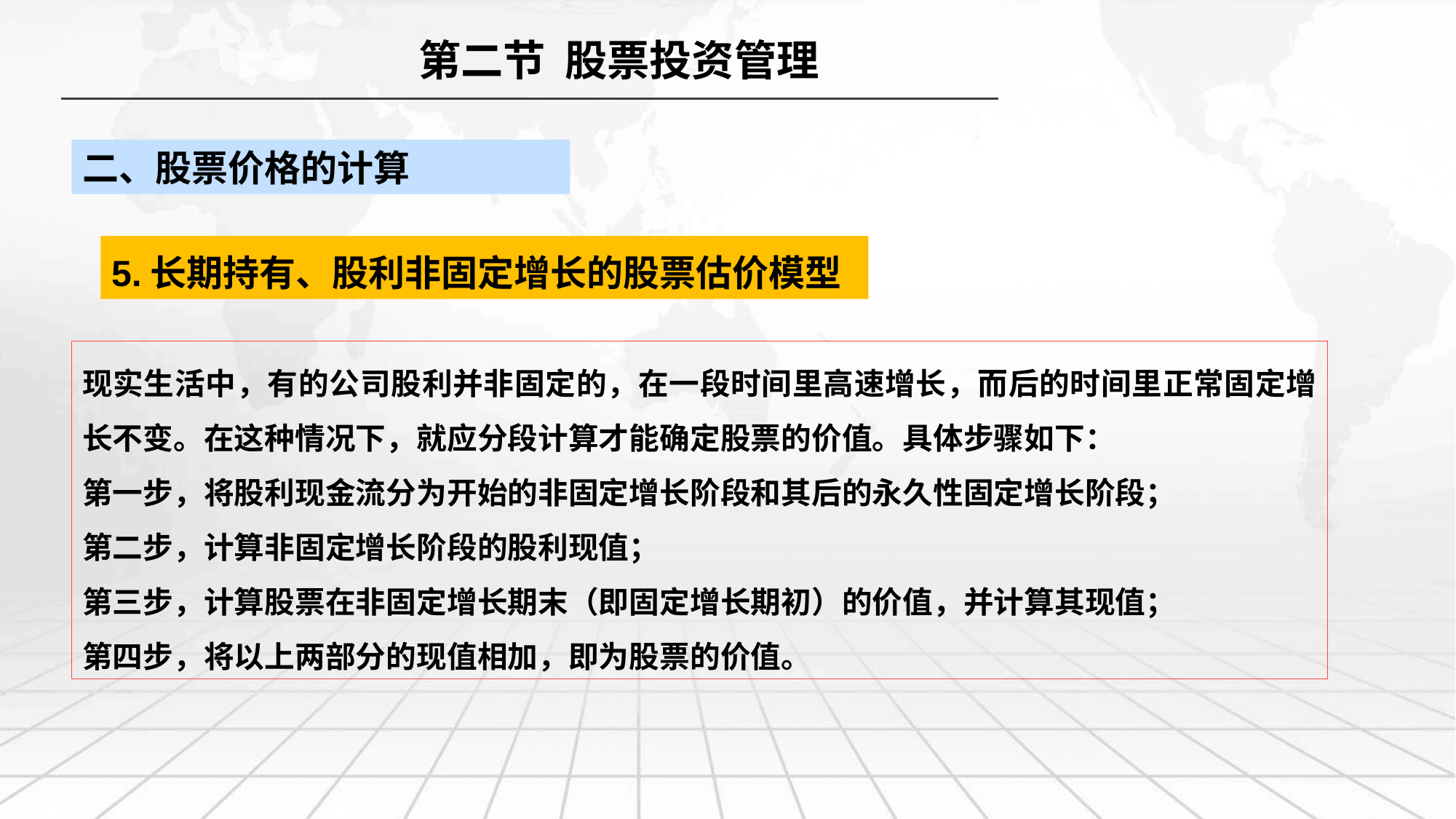

第二节  股票投资管理
二、股票价格的计算
5.长期持有、股利非固定增长的股票估价模型

现实生活中，有的公司股利并非固定的，在一段时间里高速增长，而后的时间里正常固定增长不变。在这种情况下，就应分段计算才能确定股票的价值。具体步骤如下：
第一步，将股利现金流分为开始的非固定增长阶段和其后的永久性固定增长阶段；
第二步，计算非固定增长阶段的股利现值；
第三步，计算股票在非固定增长期末（即固定增长期初）的价值，并计算其现值；
第四步，将以上两部分的现值相加，即为股票的价值。